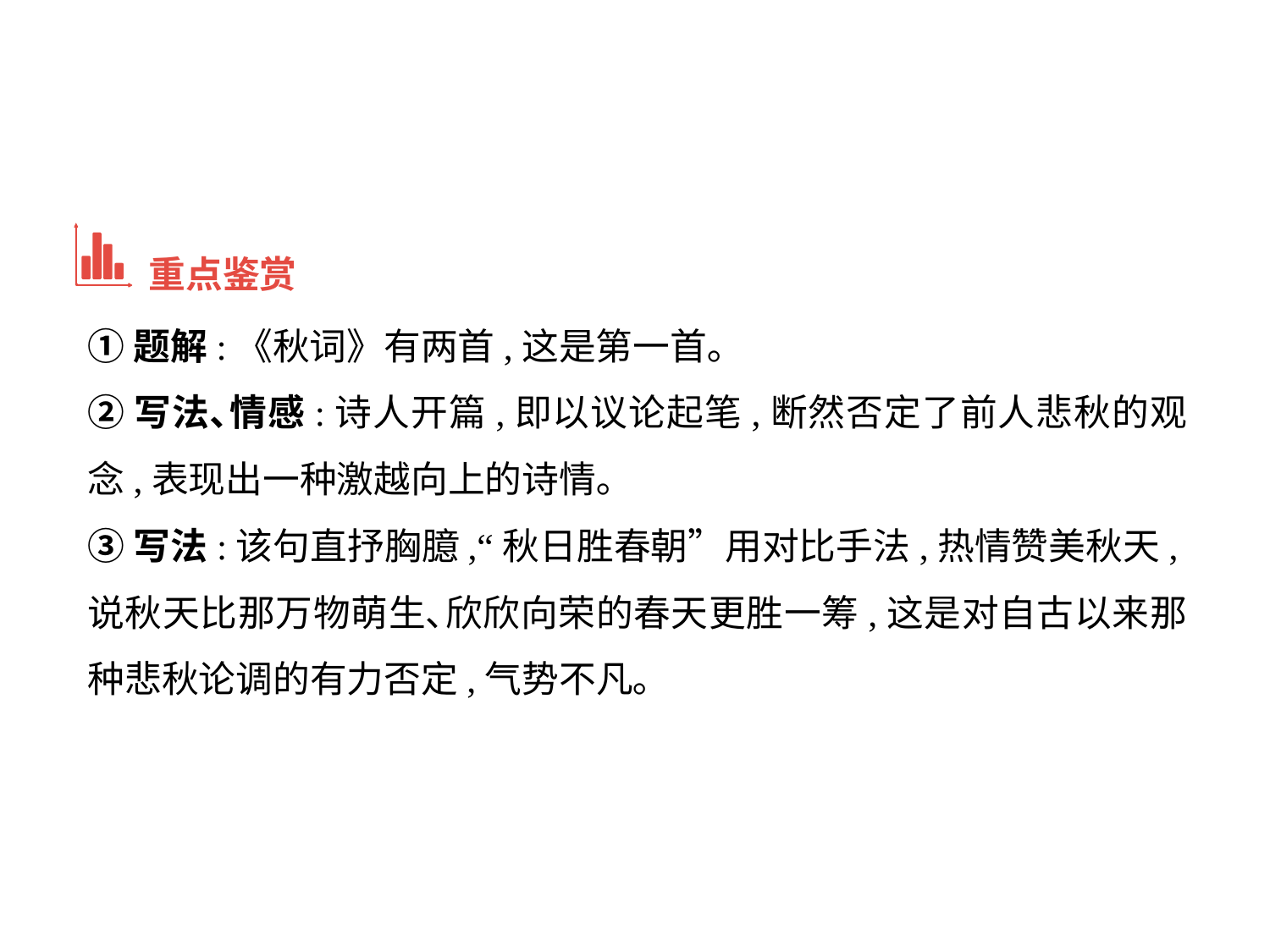

重点鉴赏
①题解:《秋词》有两首,这是第一首｡
②写法､情感:诗人开篇,即以议论起笔,断然否定了前人悲秋的观念,表现出一种激越向上的诗情｡
③写法:该句直抒胸臆,“秋日胜春朝”用对比手法,热情赞美秋天,说秋天比那万物萌生､欣欣向荣的春天更胜一筹,这是对自古以来那种悲秋论调的有力否定,气势不凡｡